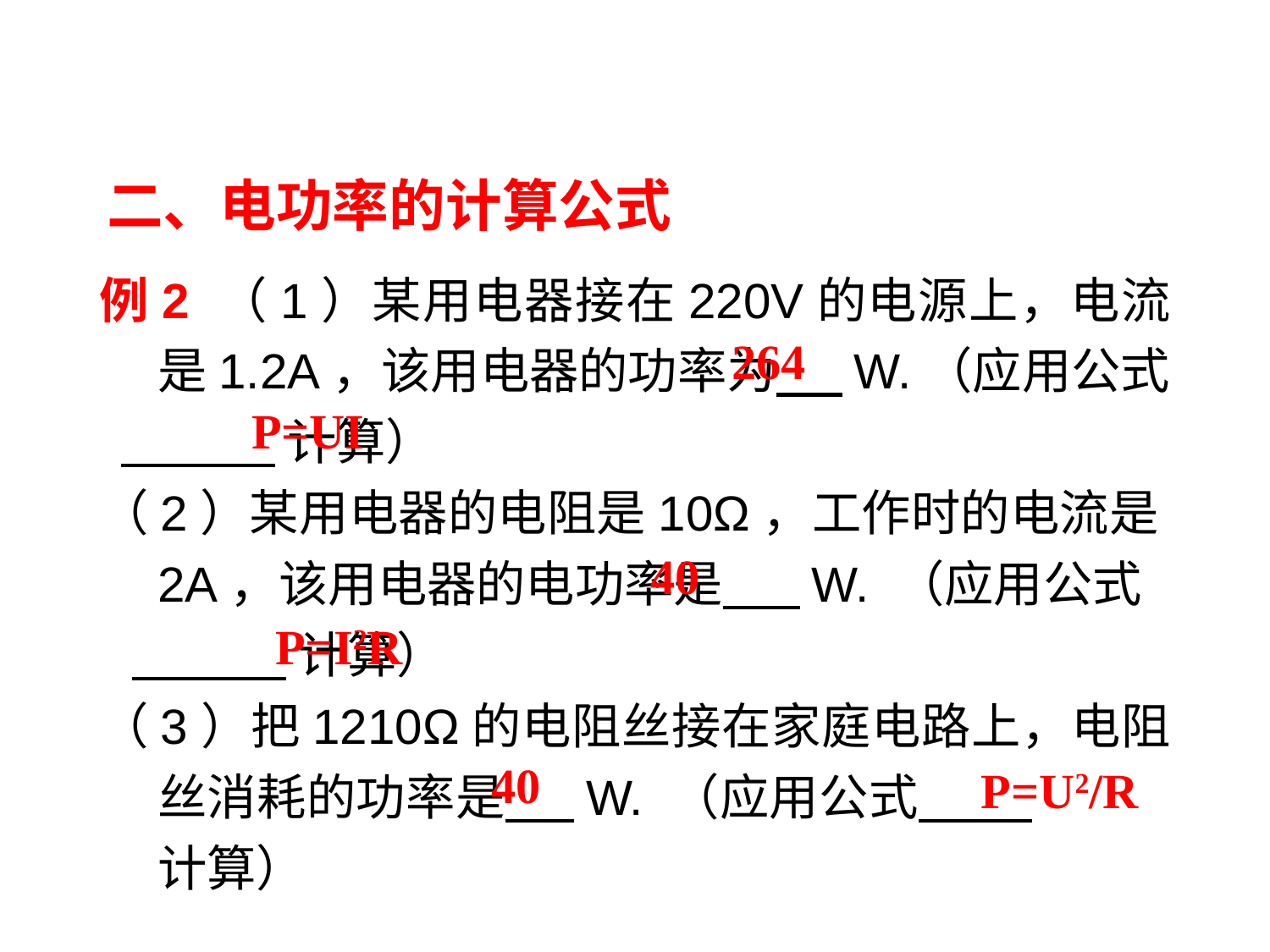

二、电功率的计算公式
例2 （1）某用电器接在220V的电源上，电流是1.2A，该用电器的功率为      W.（应用公式
                计算）
（2）某用电器的电阻是10Ω，工作时的电流是2A，该用电器的电功率是       W. （应用公式
                 计算）
（3）把1210Ω的电阻丝接在家庭电路上，电阻丝消耗的功率是      W. （应用公式          .         计算）
264
P=UI
40
P=I2R
40
P=U2/R